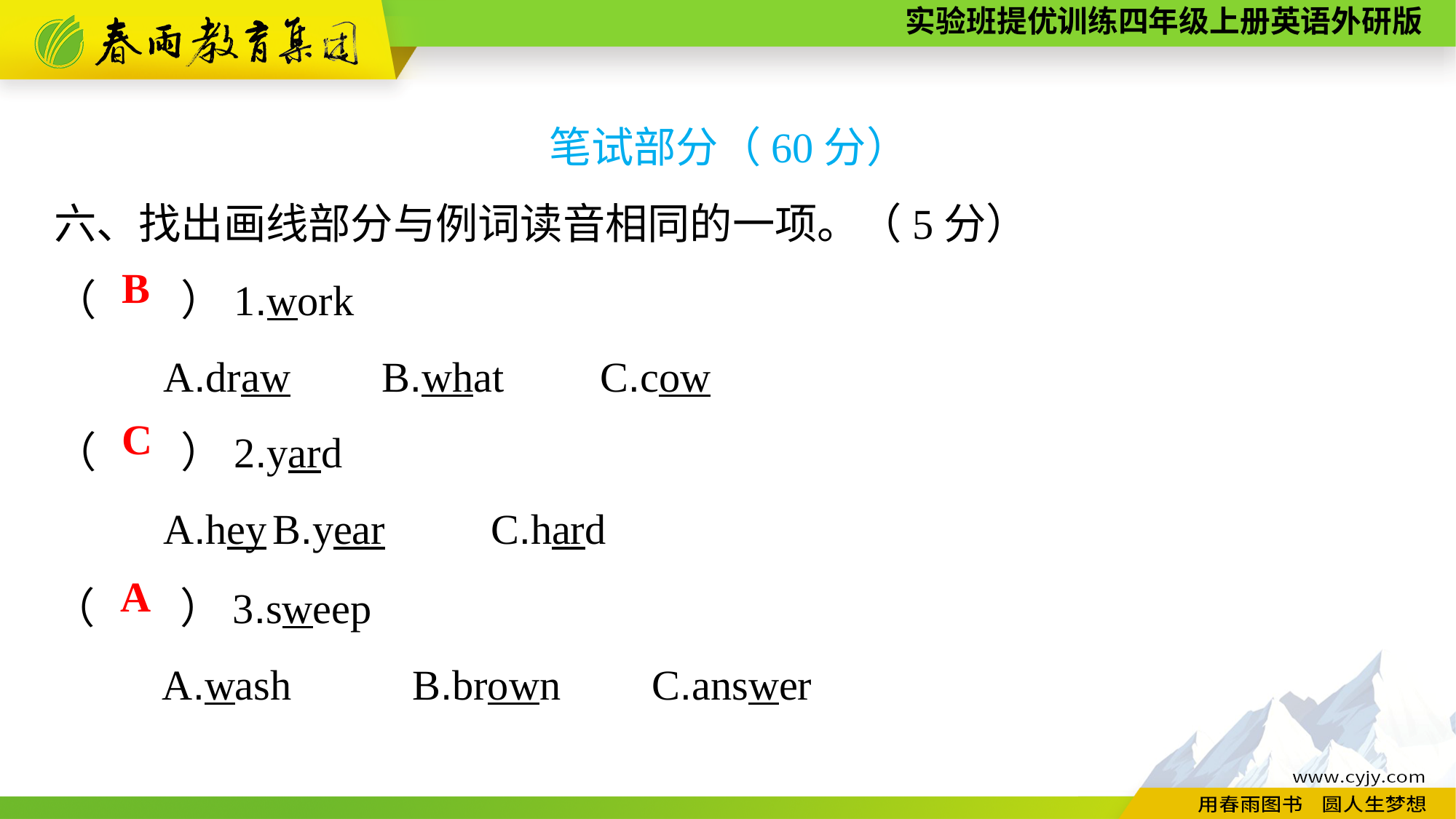

笔试部分（60分）
六、找出画线部分与例词读音相同的一项。（5分）
（　　）1.work
	A.draw	B.what	C.cow
（　　）2.yard
	A.hey	B.year	C.hard
B
C
（　　）3.sweep
	A.wash	   B.brown	     C.answer
A